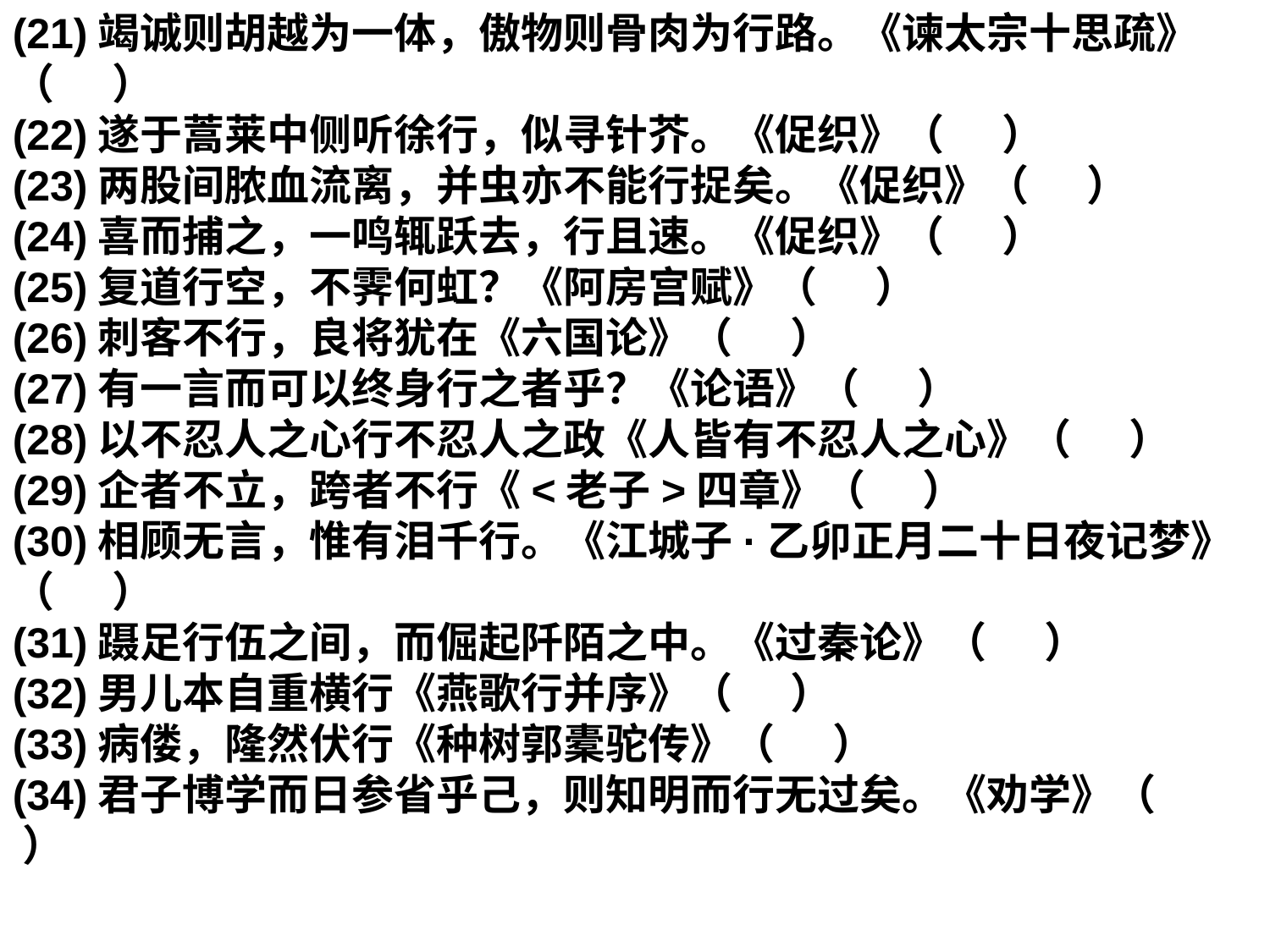

(21)竭诚则胡越为一体，傲物则骨肉为行路。《谏太宗十思疏》（      ）
(22)遂于蒿莱中侧听徐行，似寻针芥。《促织》（      ）
(23)两股间脓血流离，并虫亦不能行捉矣。《促织》（      ）
(24)喜而捕之，一鸣辄跃去，行且速。《促织》（      ）
(25)复道行空，不霁何虹？《阿房宫赋》（      ）
(26)刺客不行，良将犹在《六国论》（      ）
(27)有一言而可以终身行之者乎？《论语》（      ）
(28)以不忍人之心行不忍人之政《人皆有不忍人之心》（      ）
(29)企者不立，跨者不行《<老子>四章》（      ）
(30)相顾无言，惟有泪千行。《江城子·乙卯正月二十日夜记梦》（      ）
(31)蹑足行伍之间，而倔起阡陌之中。《过秦论》（      ）
(32)男儿本自重横行《燕歌行并序》（      ）
(33)病偻，隆然伏行《种树郭橐驼传》（      ）
(34)君子博学而日参省乎己，则知明而行无过矣。《劝学》（      ）